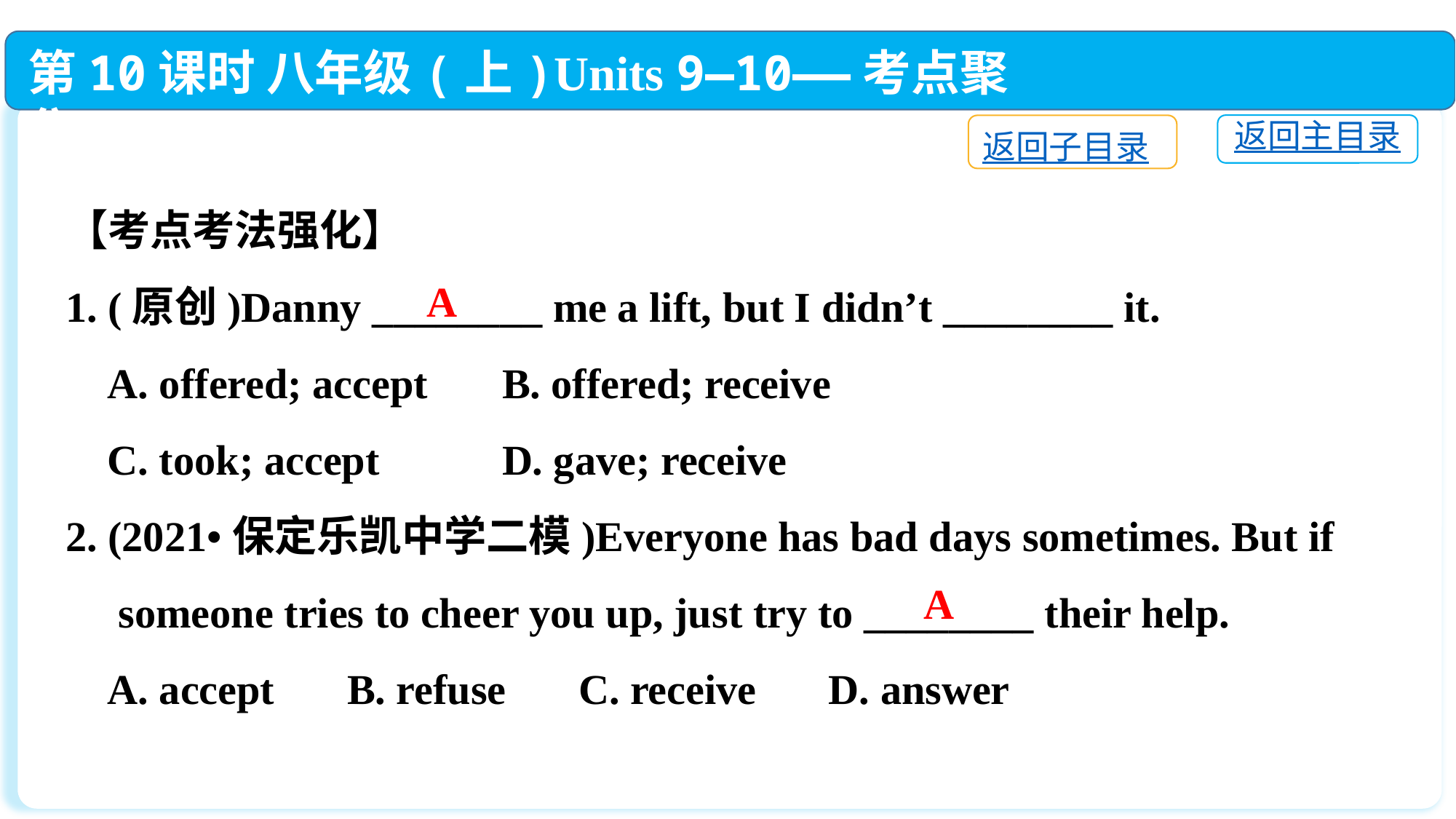

第10课时 八年级(上)Units 9—10——考点聚焦

返回主目录

返回子目录
【考点考法强化】
1. (原创)Danny ________ me a lift, but I didn’t ________ it.
    A. offered; accept	B. offered; receive
    C. took; accept		D. gave; receive
2. (2021•保定乐凯中学二模)Everyone has bad days sometimes. But if
     someone tries to cheer you up, just try to ________ their help.
    A. accept　 B. refuse　 C. receive　 D. answer
A
A